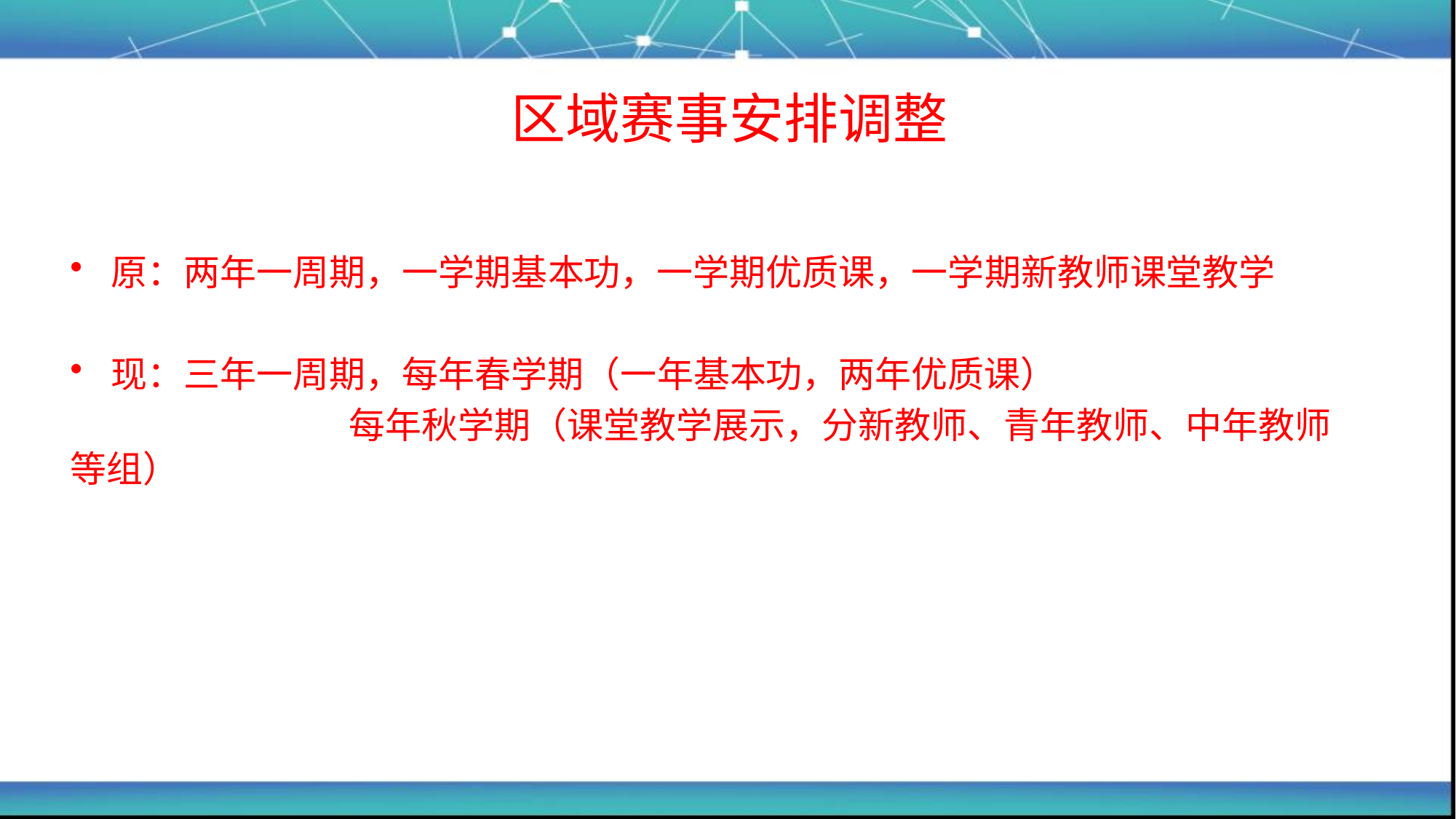

# 区域赛事安排调整
原：两年一周期，一学期基本功，一学期优质课，一学期新教师课堂教学

现：三年一周期，每年春学期（一年基本功，两年优质课）
                                 每年秋学期（课堂教学展示，分新教师、青年教师、中年教师等组）